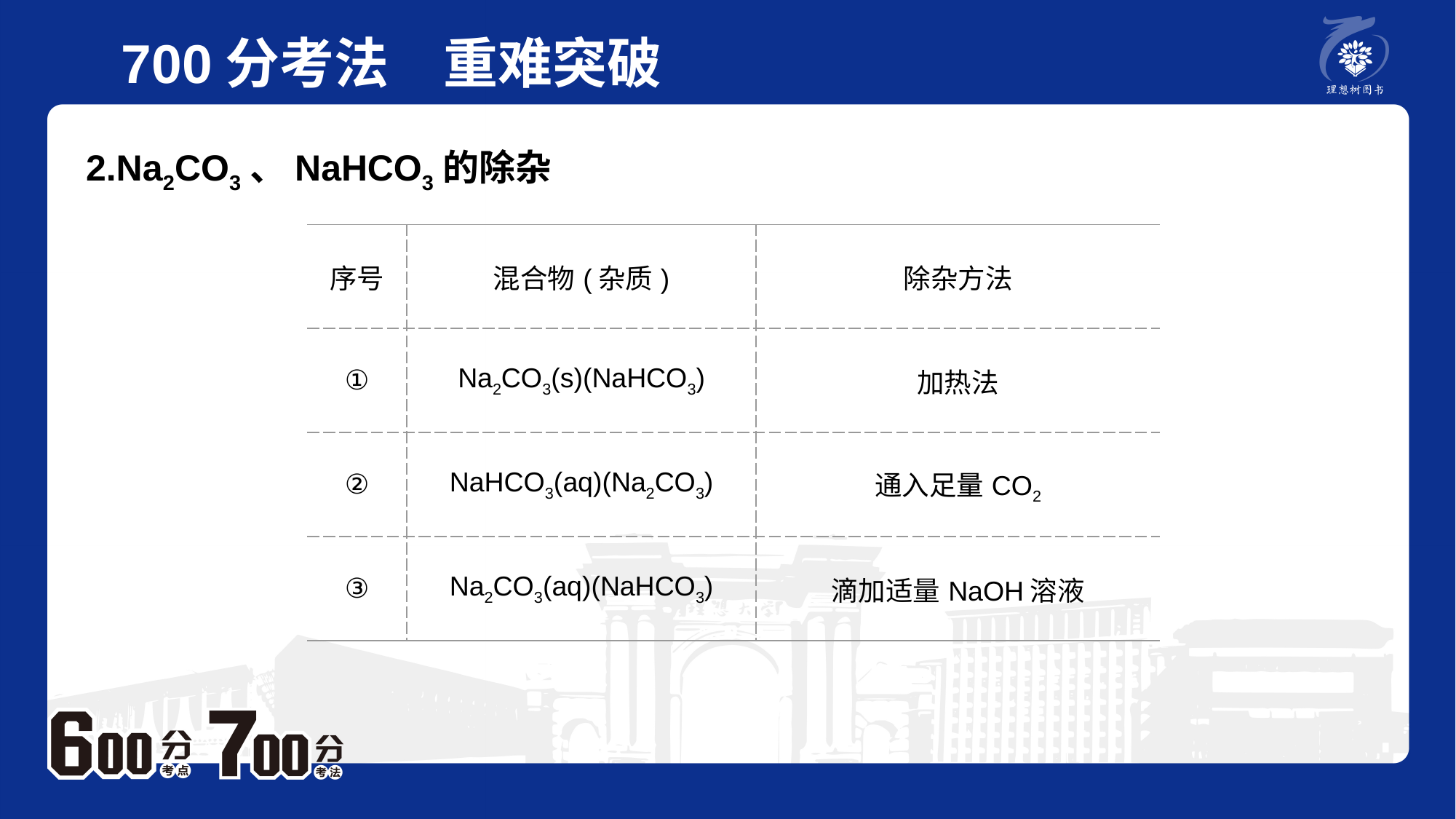

700分考法　重难突破
2.Na2CO3、NaHCO3的除杂

| 序号 | 混合物(杂质) | 除杂方法 |
| --- | --- | --- |
| ① | Na2CO3(s)(NaHCO3) | 加热法 |
| ② | NaHCO3(aq)(Na2CO3) | 通入足量CO2 |
| ③ | Na2CO3(aq)(NaHCO3) | 滴加适量NaOH溶液 |